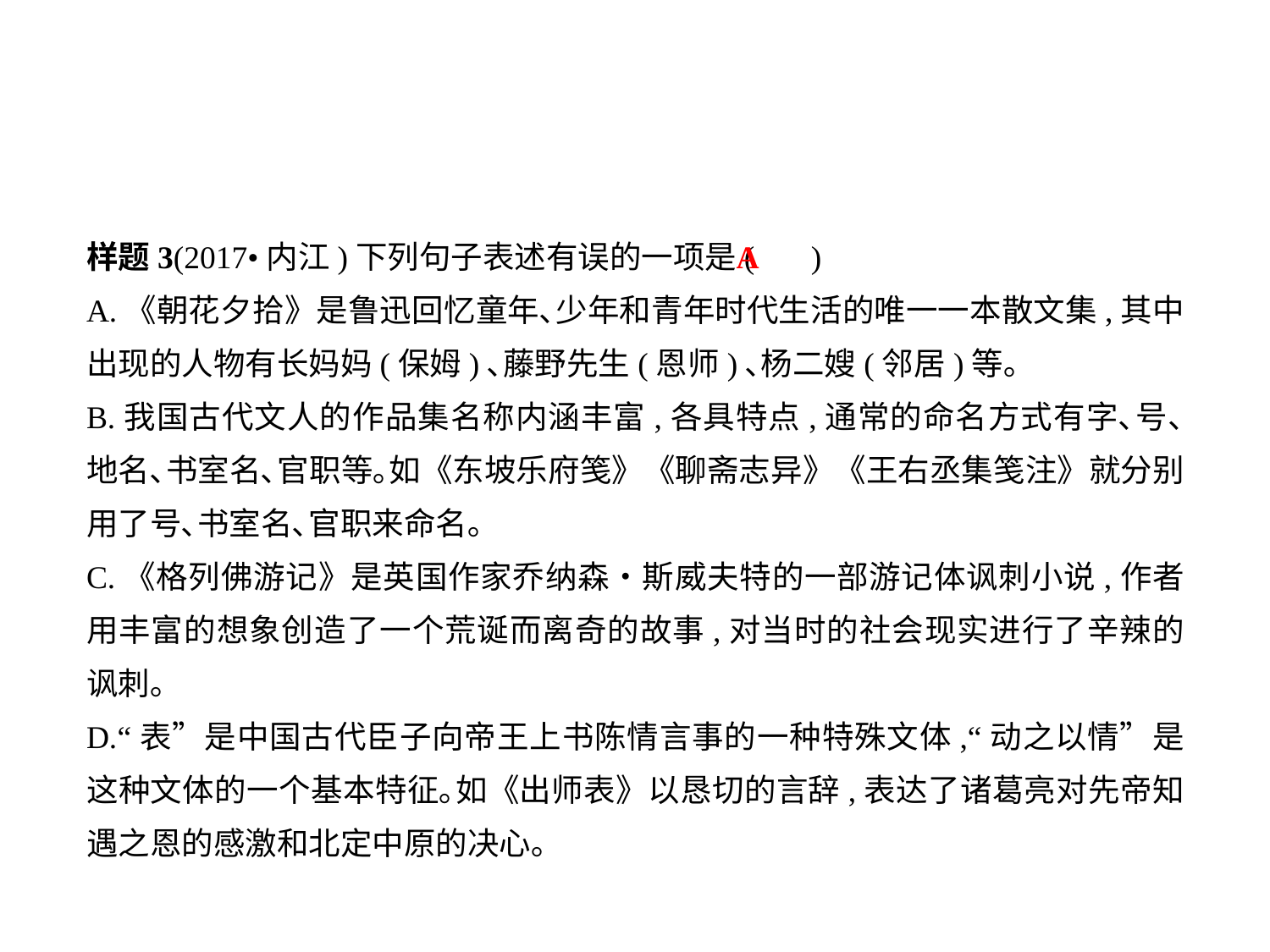

样题3(2017•内江)下列句子表述有误的一项是(       )
A.《朝花夕拾》是鲁迅回忆童年､少年和青年时代生活的唯一一本散文集,其中出现的人物有长妈妈(保姆)､藤野先生(恩师)､杨二嫂(邻居)等｡
B.我国古代文人的作品集名称内涵丰富,各具特点,通常的命名方式有字､号､地名､书室名､官职等｡如《东坡乐府笺》《聊斋志异》《王右丞集笺注》就分别用了号､书室名､官职来命名｡
C.《格列佛游记》是英国作家乔纳森•斯威夫特的一部游记体讽刺小说,作者用丰富的想象创造了一个荒诞而离奇的故事,对当时的社会现实进行了辛辣的讽刺｡
D.“表”是中国古代臣子向帝王上书陈情言事的一种特殊文体,“动之以情”是这种文体的一个基本特征｡如《出师表》以恳切的言辞,表达了诸葛亮对先帝知遇之恩的感激和北定中原的决心｡
A